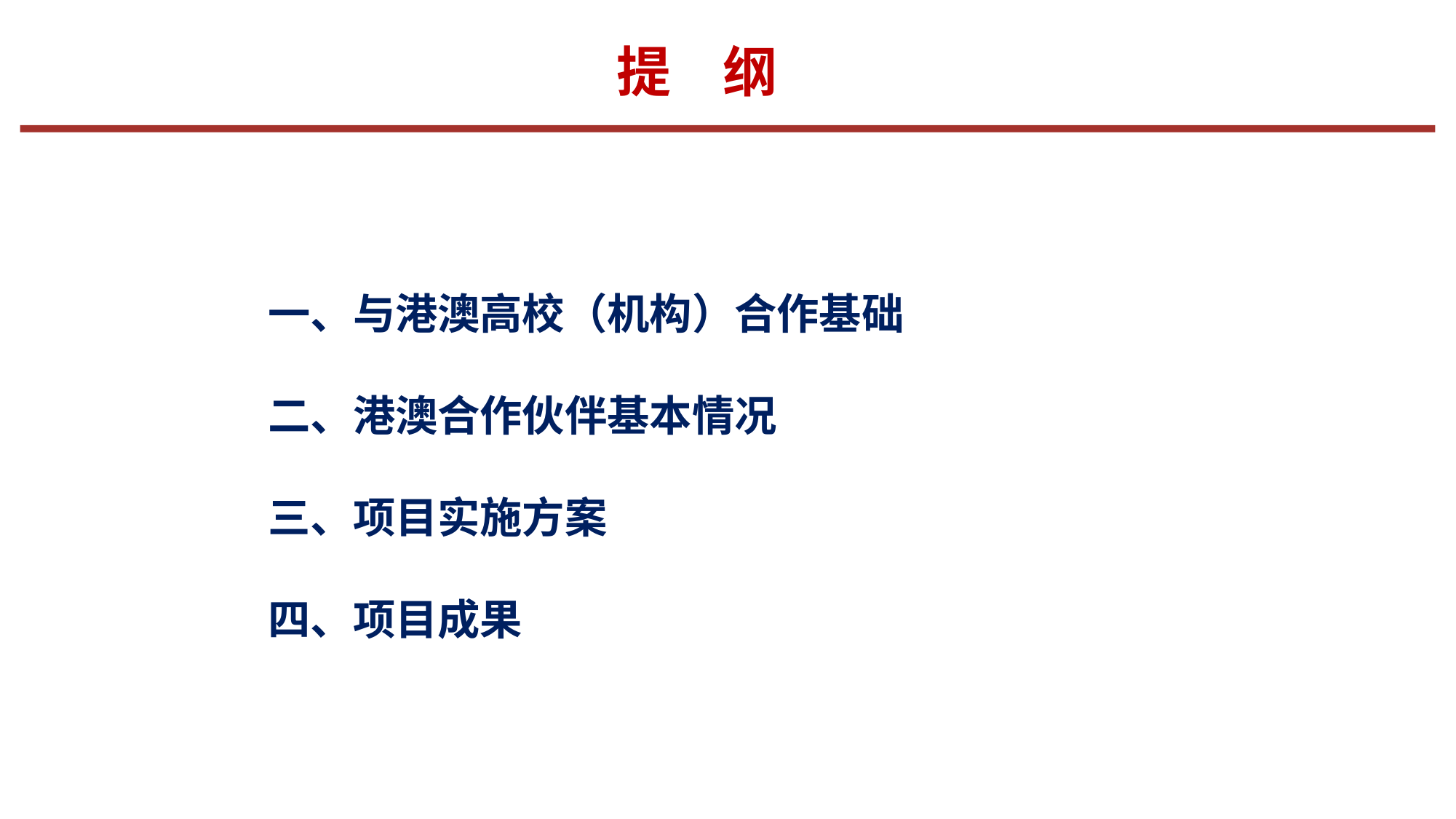

提  纲

一、与港澳高校（机构）合作基础
二、港澳合作伙伴基本情况
三、项目实施方案
四、项目成果